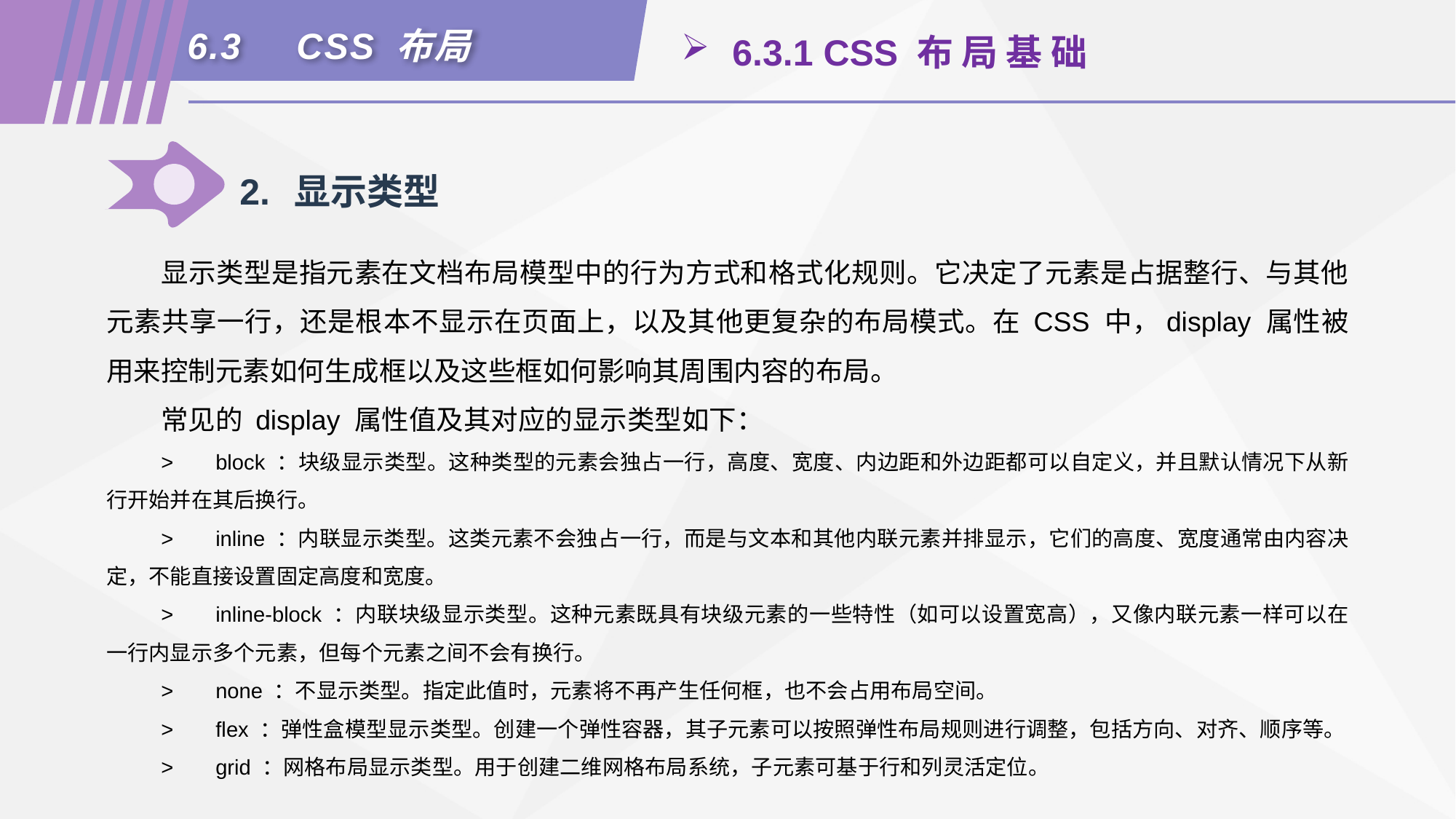

6.3	CSS 布局
 6.3.1 CSS 布 局 基 础

2.	显示类型
显示类型是指元素在文档布局模型中的行为方式和格式化规则。它决定了元素是占据整行、与其他元素共享一行，还是根本不显示在页面上，以及其他更复杂的布局模式。在 CSS 中，display 属性被用来控制元素如何生成框以及这些框如何影响其周围内容的布局。
常见的 display 属性值及其对应的显示类型如下：
>	block ：块级显示类型。这种类型的元素会独占一行，高度、宽度、内边距和外边距都可以自定义，并且默认情况下从新行开始并在其后换行。
>	inline ：内联显示类型。这类元素不会独占一行，而是与文本和其他内联元素并排显示，它们的高度、宽度通常由内容决定，不能直接设置固定高度和宽度。
>	inline-block ：内联块级显示类型。这种元素既具有块级元素的一些特性（如可以设置宽高），又像内联元素一样可以在一行内显示多个元素，但每个元素之间不会有换行。
>	none ：不显示类型。指定此值时，元素将不再产生任何框，也不会占用布局空间。
>	flex ：弹性盒模型显示类型。创建一个弹性容器，其子元素可以按照弹性布局规则进行调整，包括方向、对齐、顺序等。
>	grid ：网格布局显示类型。用于创建二维网格布局系统，子元素可基于行和列灵活定位。